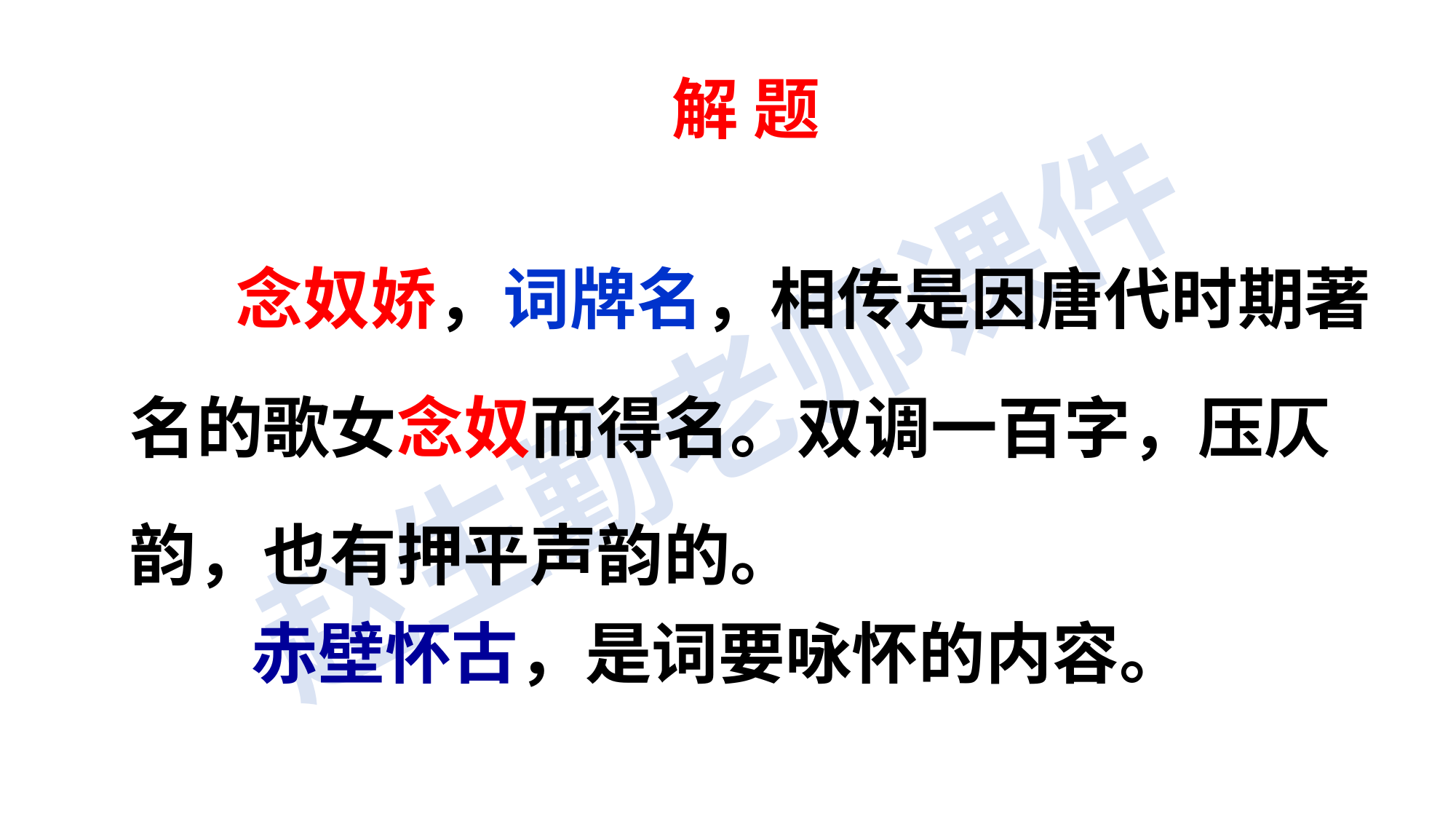

解 题
      念奴娇，词牌名，相传是因唐代时期著名的歌女念奴而得名。双调一百字，压仄韵，也有押平声韵的。
       赤壁怀古，是词要咏怀的内容。